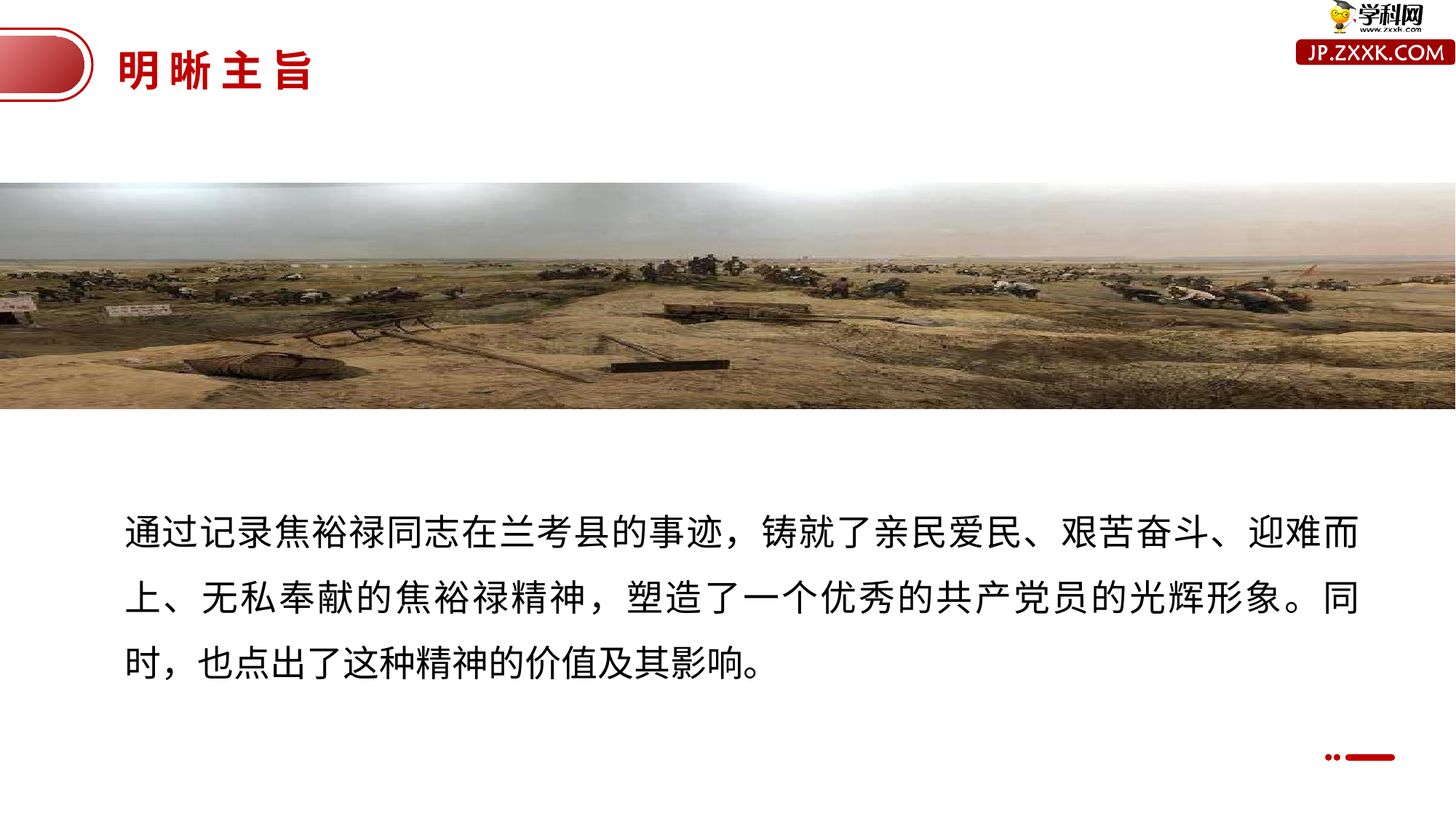

明晰主旨

通过记录焦裕禄同志在兰考县的事迹，铸就了亲民爱民、艰苦奋斗、迎难而上、无私奉献的焦裕禄精神，塑造了一个优秀的共产党员的光辉形象。同时，也点出了这种精神的价值及其影响。